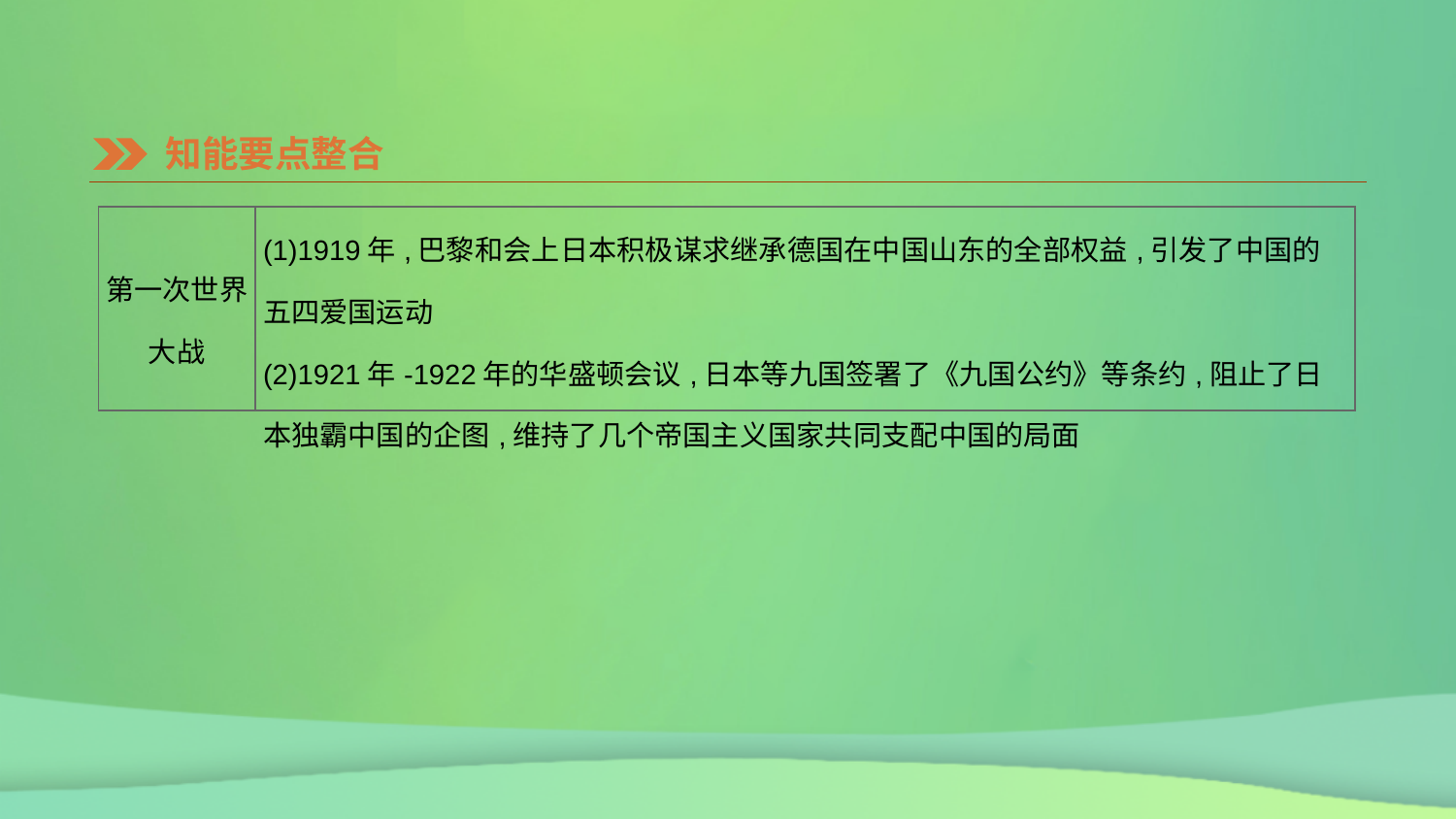

知能要点整合

| 第一次世界 大战 | (1)1919年,巴黎和会上日本积极谋求继承德国在中国山东的全部权益,引发了中国的五四爱国运动 (2)1921年-1922年的华盛顿会议,日本等九国签署了《九国公约》等条约,阻止了日本独霸中国的企图,维持了几个帝国主义国家共同支配中国的局面 |
| --- | --- |